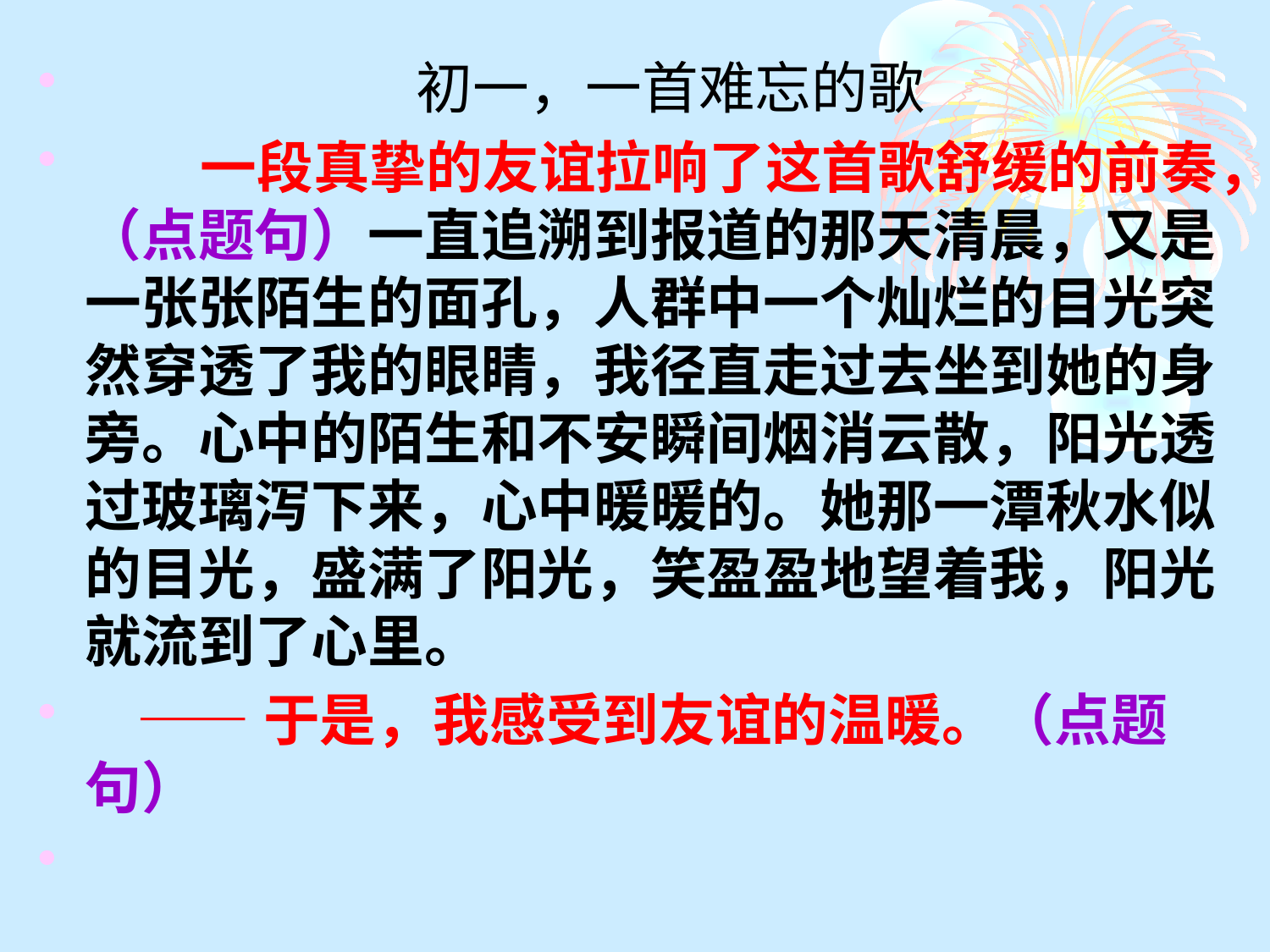

初一，一首难忘的歌
        一段真挚的友谊拉响了这首歌舒缓的前奏，（点题句）一直追溯到报道的那天清晨，又是一张张陌生的面孔，人群中一个灿烂的目光突然穿透了我的眼睛，我径直走过去坐到她的身旁。心中的陌生和不安瞬间烟消云散，阳光透过玻璃泻下来，心中暖暖的。她那一潭秋水似的目光，盛满了阳光，笑盈盈地望着我，阳光就流到了心里。
    ——于是，我感受到友谊的温暖。（点题句）